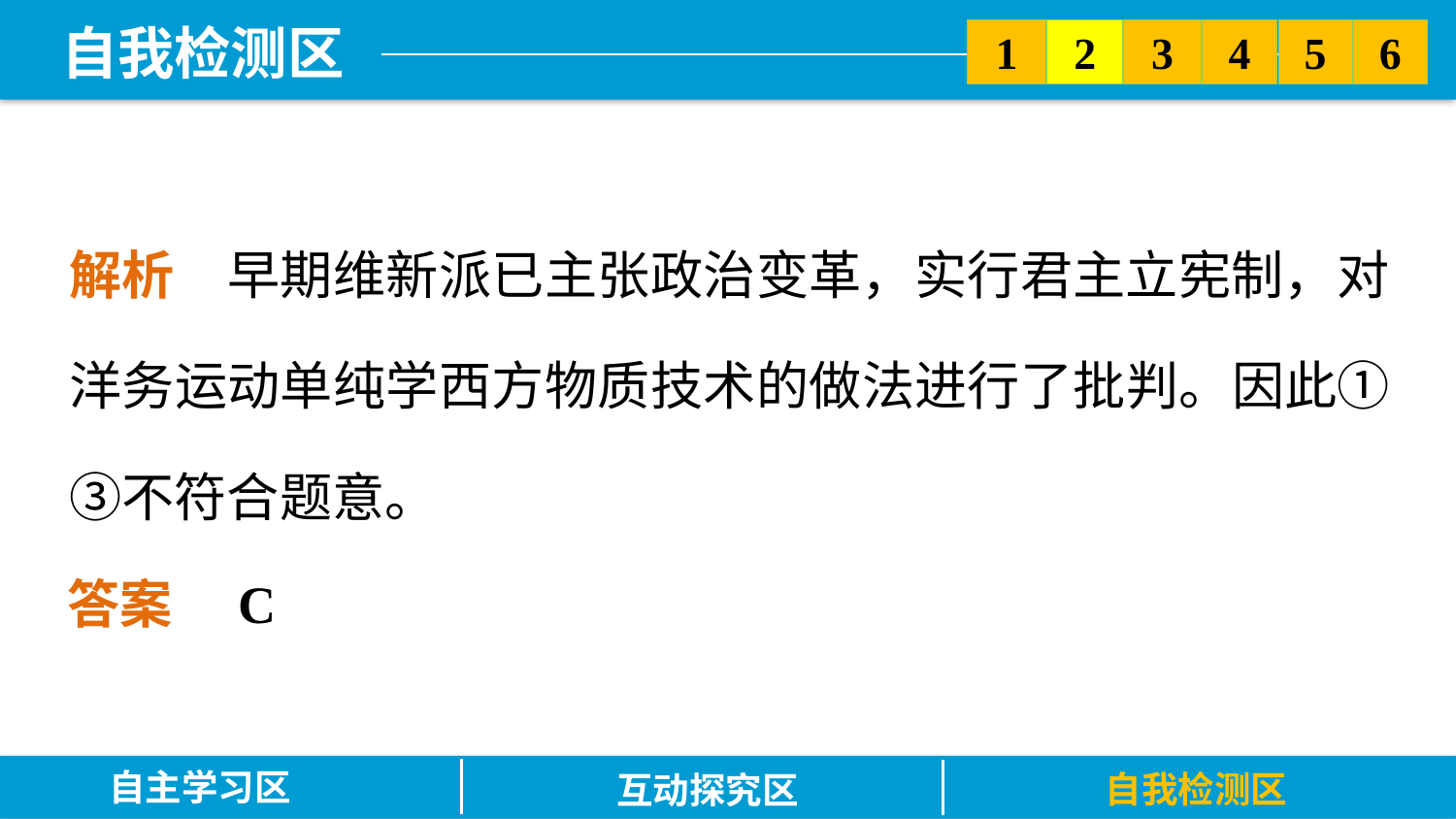

5
6
2
3
1
4
解析　早期维新派已主张政治变革，实行君主立宪制，对洋务运动单纯学西方物质技术的做法进行了批判。因此①③不符合题意。
答案　C
自主学习区
自我检测区
互动探究区